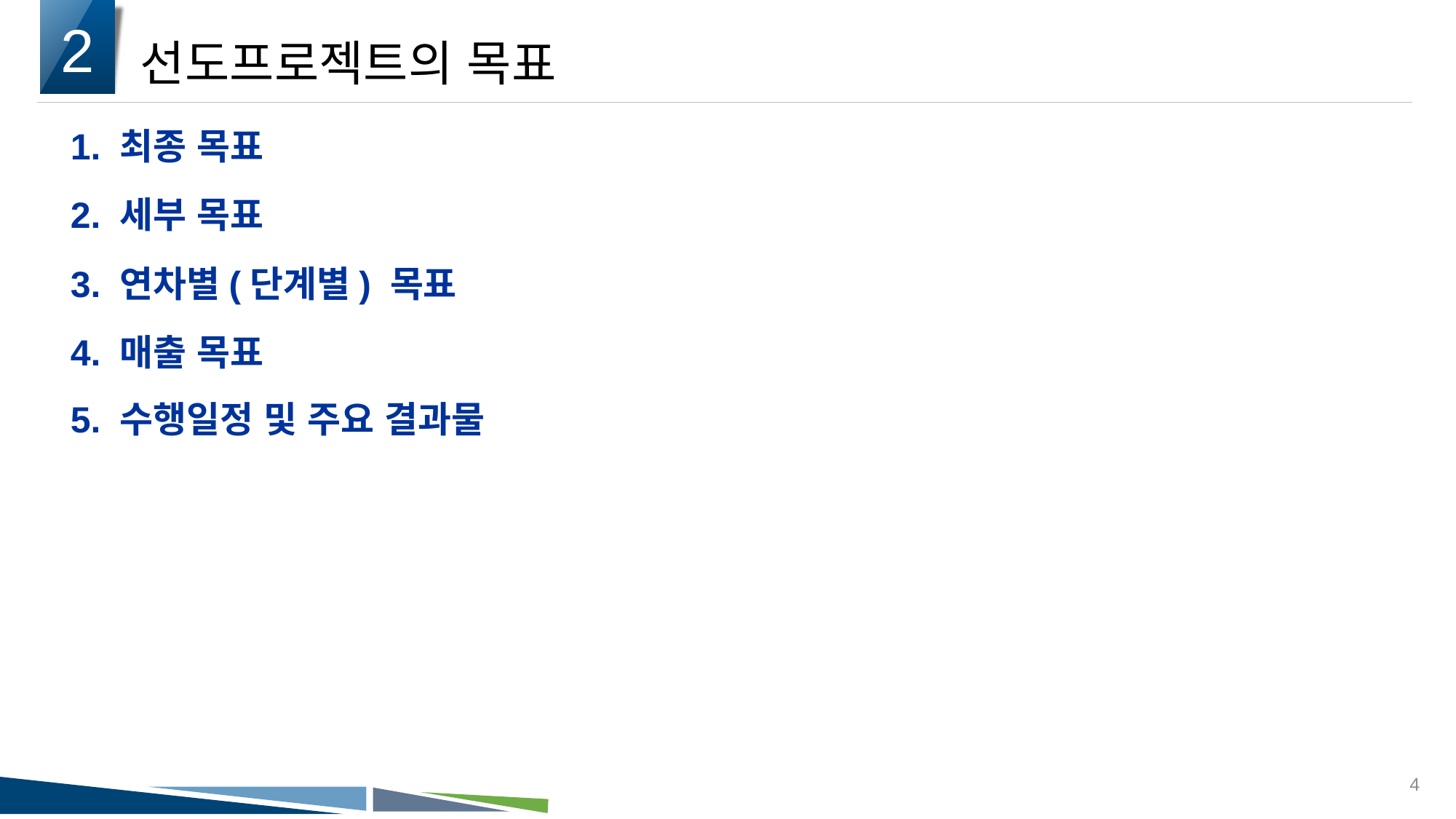

2
선도프로젝트의 목표
1. 최종 목표
2. 세부 목표
3. 연차별(단계별) 목표
4. 매출 목표
5. 수행일정 및 주요 결과물
4